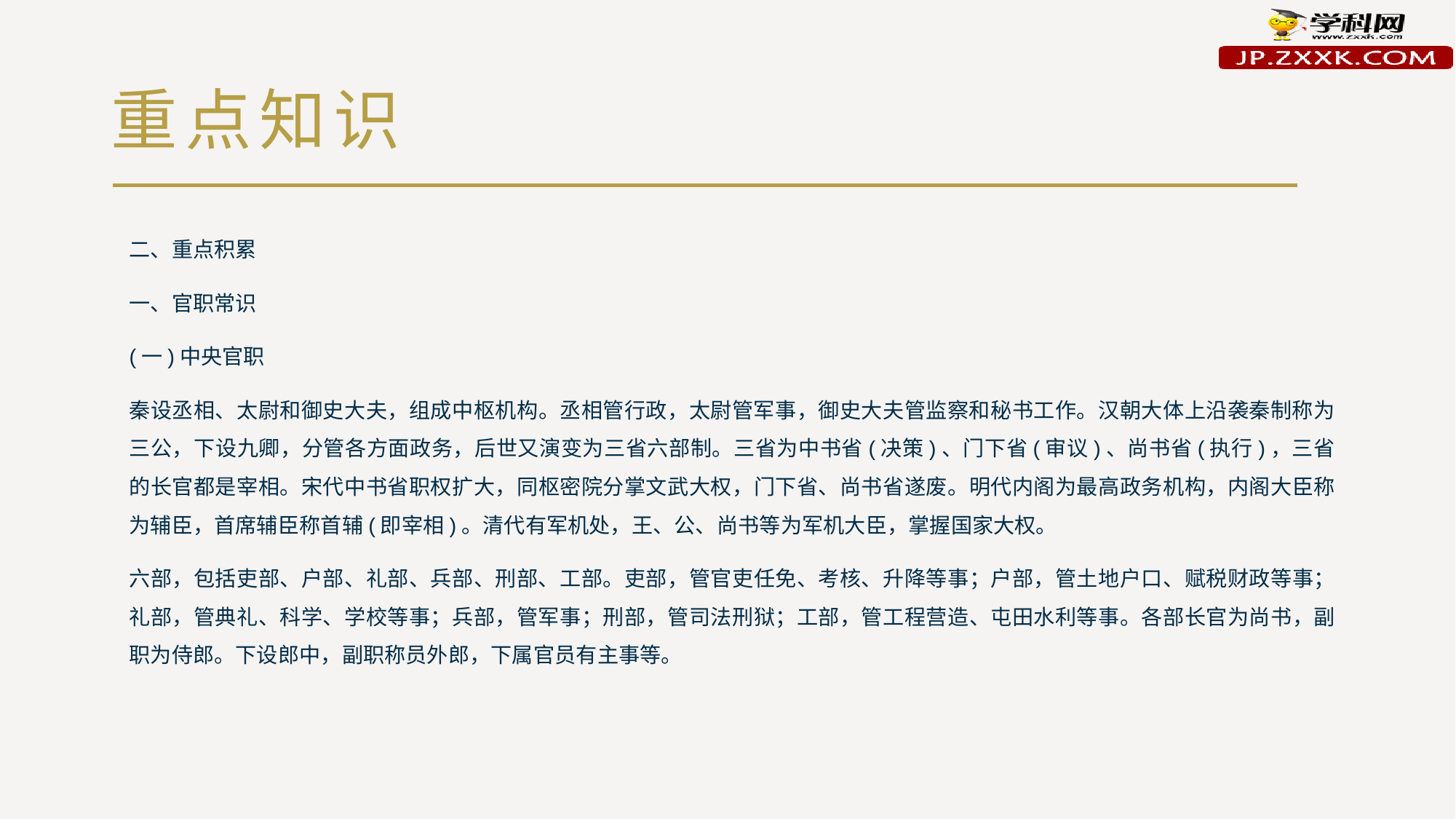

# 重点知识
二、重点积累
一、官职常识
(一)中央官职
秦设丞相、太尉和御史大夫，组成中枢机构。丞相管行政，太尉管军事，御史大夫管监察和秘书工作。汉朝大体上沿袭秦制称为三公，下设九卿，分管各方面政务，后世又演变为三省六部制。三省为中书省(决策)、门下省(审议)、尚书省(执行)，三省的长官都是宰相。宋代中书省职权扩大，同枢密院分掌文武大权，门下省、尚书省遂废。明代内阁为最高政务机构，内阁大臣称为辅臣，首席辅臣称首辅(即宰相)。清代有军机处，王、公、尚书等为军机大臣，掌握国家大权。
六部，包括吏部、户部、礼部、兵部、刑部、工部。吏部，管官吏任免、考核、升降等事；户部，管土地户口、赋税财政等事；礼部，管典礼、科学、学校等事；兵部，管军事；刑部，管司法刑狱；工部，管工程营造、屯田水利等事。各部长官为尚书，副职为侍郎。下设郎中，副职称员外郎，下属官员有主事等。